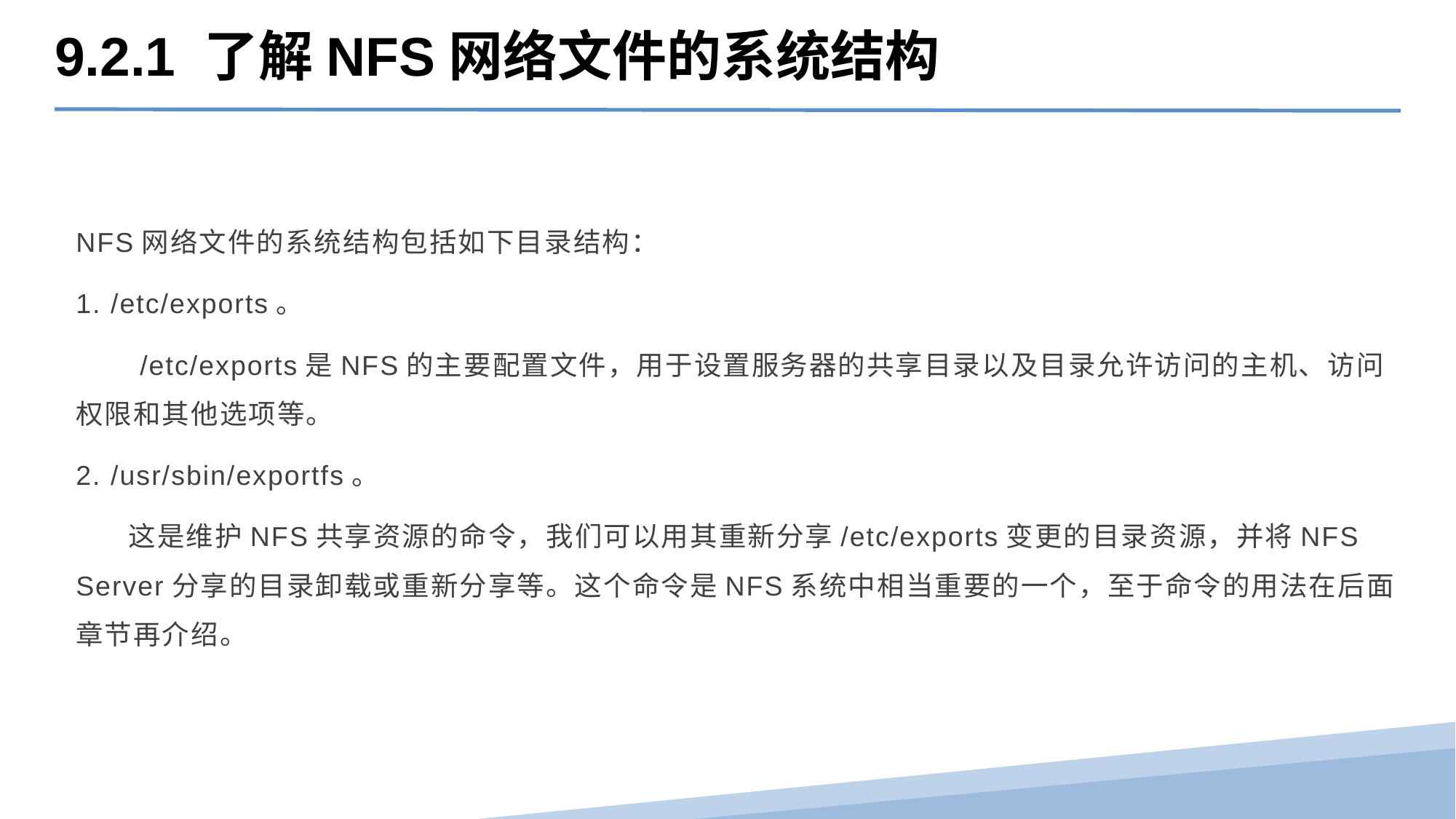

9.2.1 了解NFS网络文件的系统结构
NFS网络文件的系统结构包括如下目录结构：
1. /etc/exports。
       /etc/exports是NFS的主要配置文件，用于设置服务器的共享目录以及目录允许访问的主机、访问权限和其他选项等。
2. /usr/sbin/exportfs。
      这是维护NFS共享资源的命令，我们可以用其重新分享/etc/exports变更的目录资源，并将NFS Server分享的目录卸载或重新分享等。这个命令是NFS系统中相当重要的一个，至于命令的用法在后面章节再介绍。